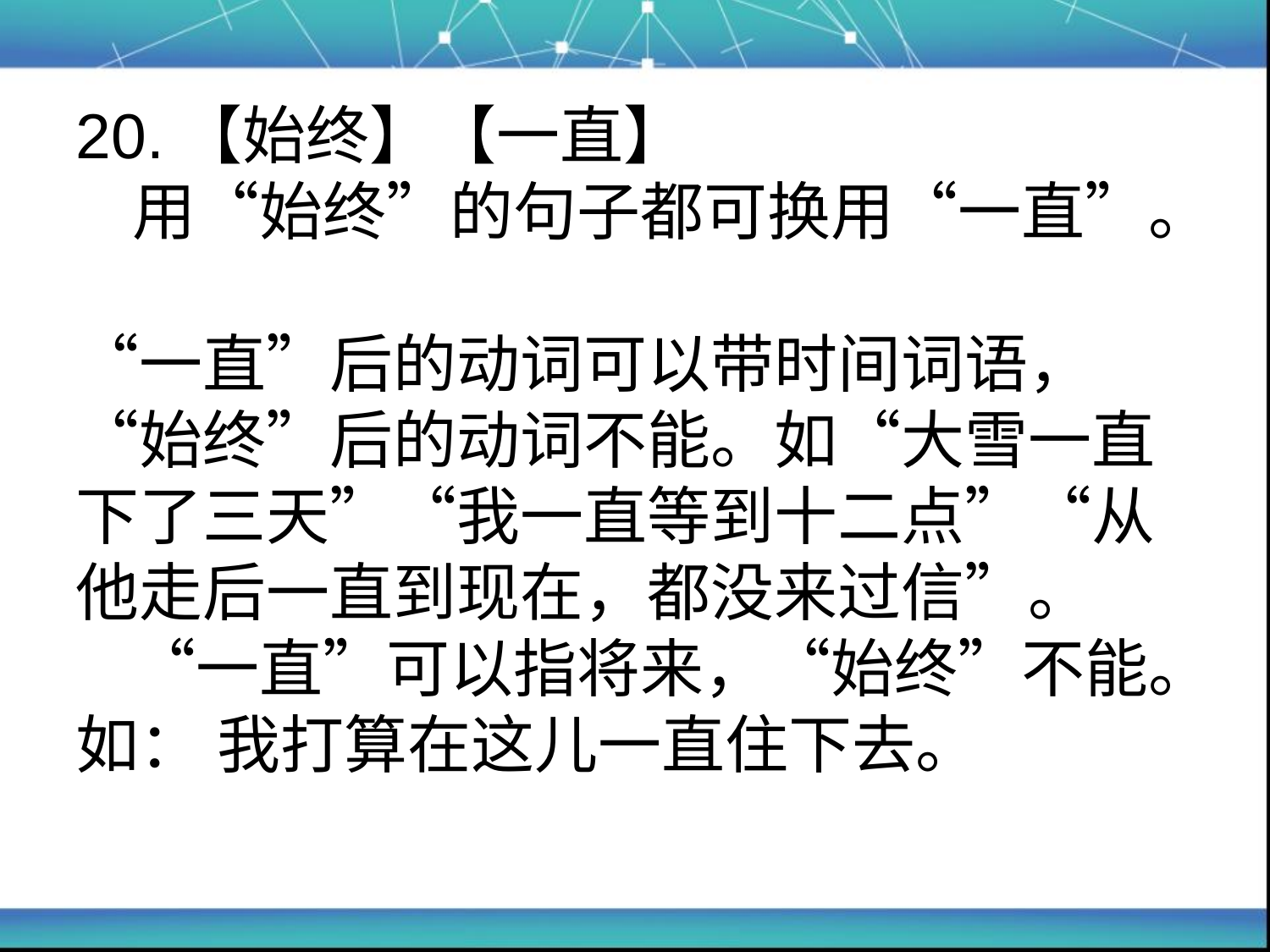

# 20.【始终】【一直】 用“始终”的句子都可换用“一直”。 “一直”后的动词可以带时间词语，“始终”后的动词不能。如“大雪一直下了三天”“我一直等到十二点”“从他走后一直到现在，都没来过信”。 “一直”可以指将来，“始终”不能。如： 我打算在这儿一直住下去。